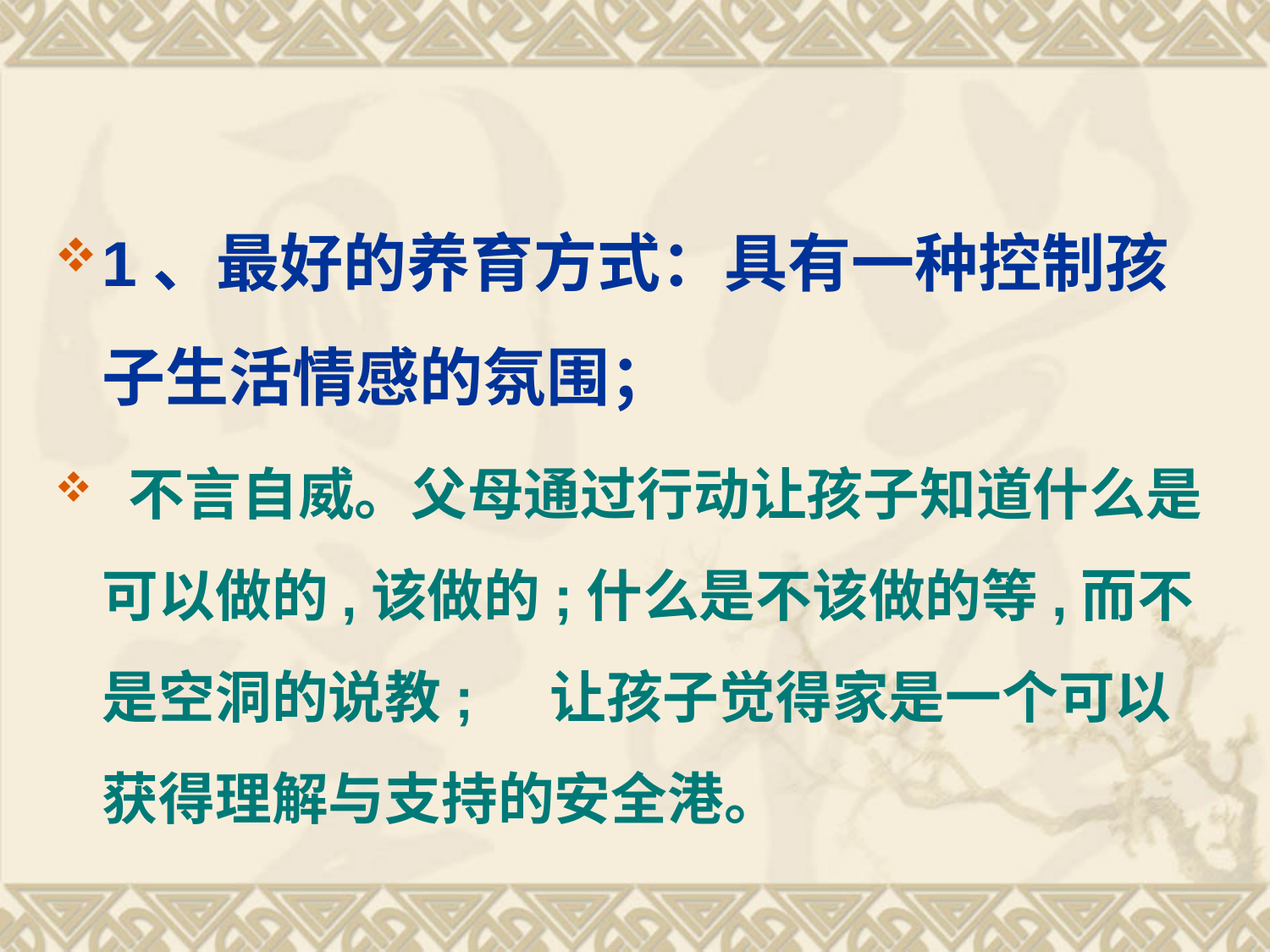

#
1、最好的养育方式：具有一种控制孩子生活情感的氛围；
 不言自威。父母通过行动让孩子知道什么是可以做的,该做的;什么是不该做的等,而不是空洞的说教;    让孩子觉得家是一个可以获得理解与支持的安全港。